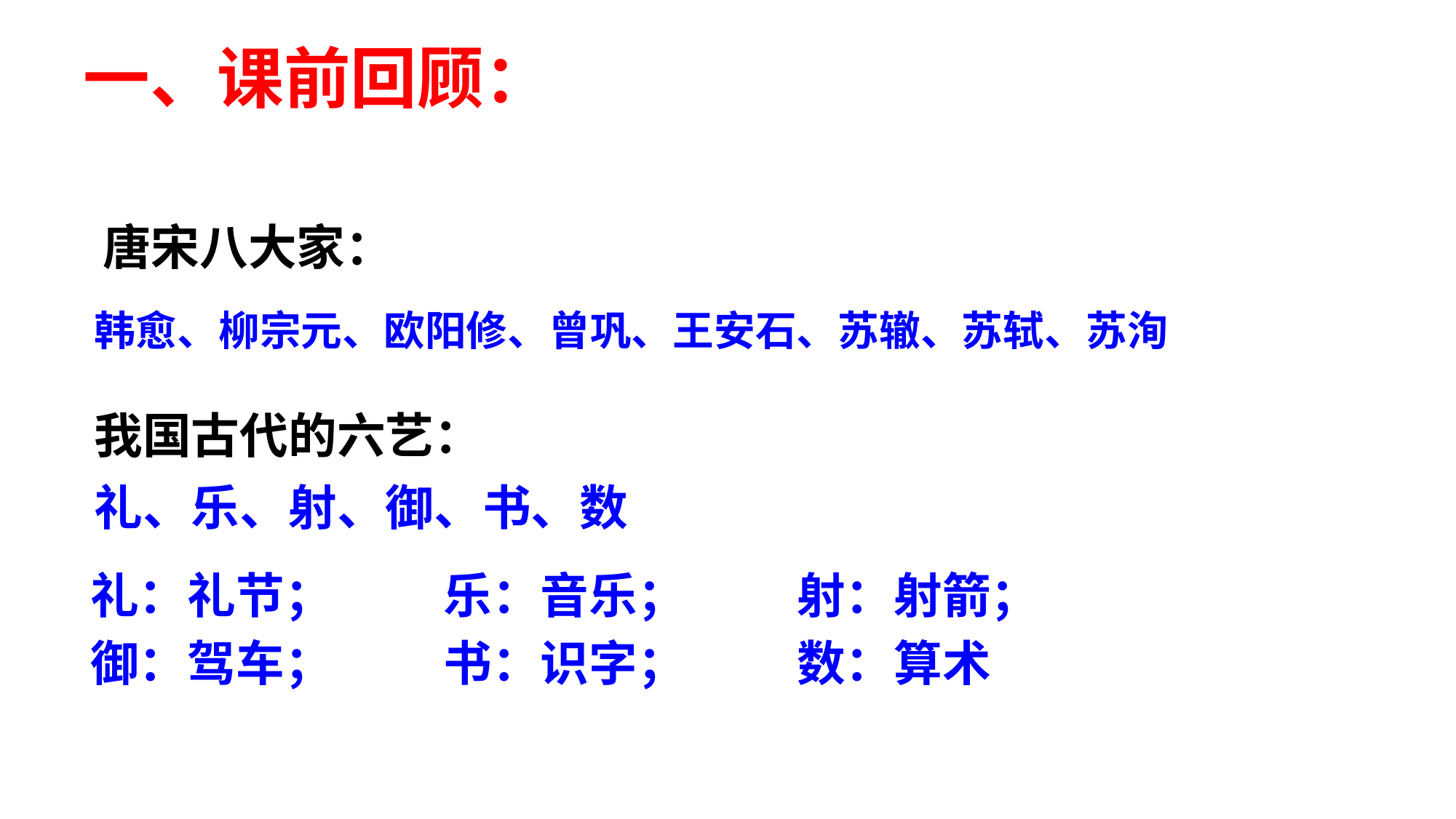

# 一、课前回顾：
唐宋八大家：
韩愈、柳宗元、欧阳修、曾巩、王安石、苏辙、苏轼、苏洵
我国古代的六艺：
礼、乐、射、御、书、数
礼：礼节；          乐：音乐；          射：射箭；
御：驾车；          书：识字；          数：算术